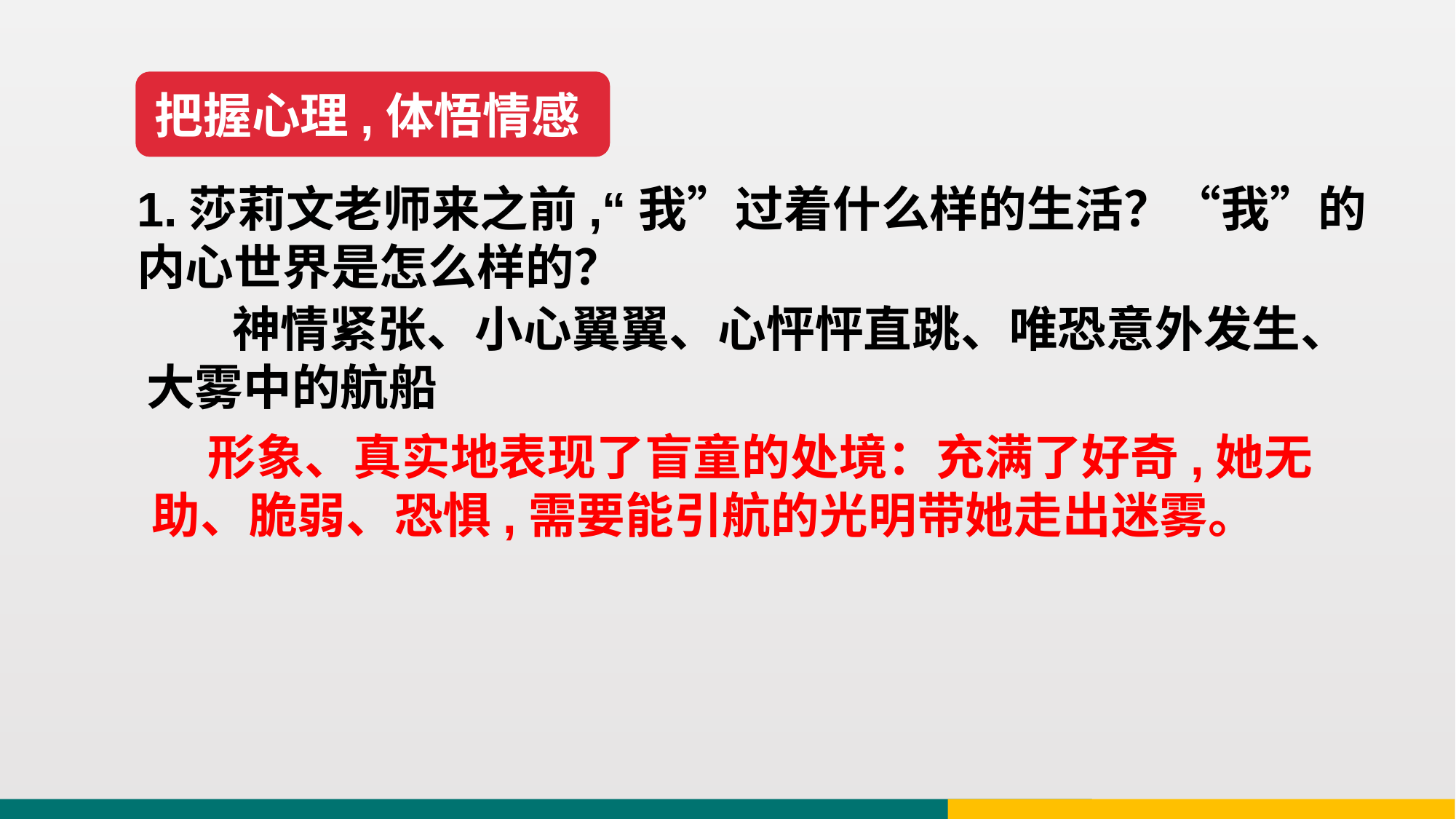

把握心理,体悟情感
1.莎莉文老师来之前,“我”过着什么样的生活？“我”的内心世界是怎么样的？
        神情紧张、小心翼翼、心怦怦直跳、唯恐意外发生、大雾中的航船
    形象、真实地表现了盲童的处境：充满了好奇,她无助、脆弱、恐惧,需要能引航的光明带她走出迷雾。